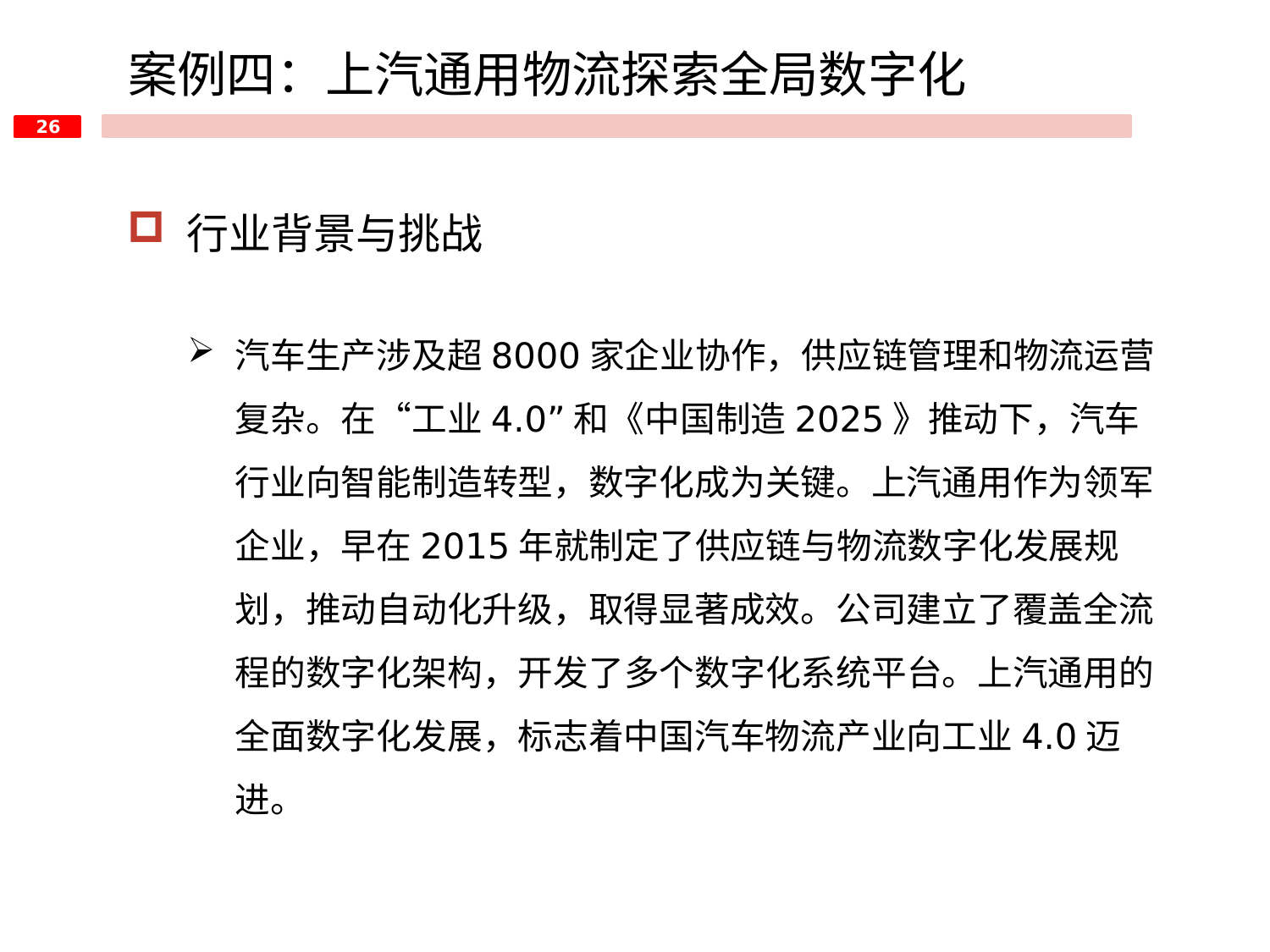

案例四：上汽通用物流探索全局数字化
26
 行业背景与挑战
汽车生产涉及超8000家企业协作，供应链管理和物流运营复杂。在“工业4.0”和《中国制造2025》推动下，汽车行业向智能制造转型，数字化成为关键。上汽通用作为领军企业，早在2015年就制定了供应链与物流数字化发展规划，推动自动化升级，取得显著成效。公司建立了覆盖全流程的数字化架构，开发了多个数字化系统平台。上汽通用的全面数字化发展，标志着中国汽车物流产业向工业4.0迈进。